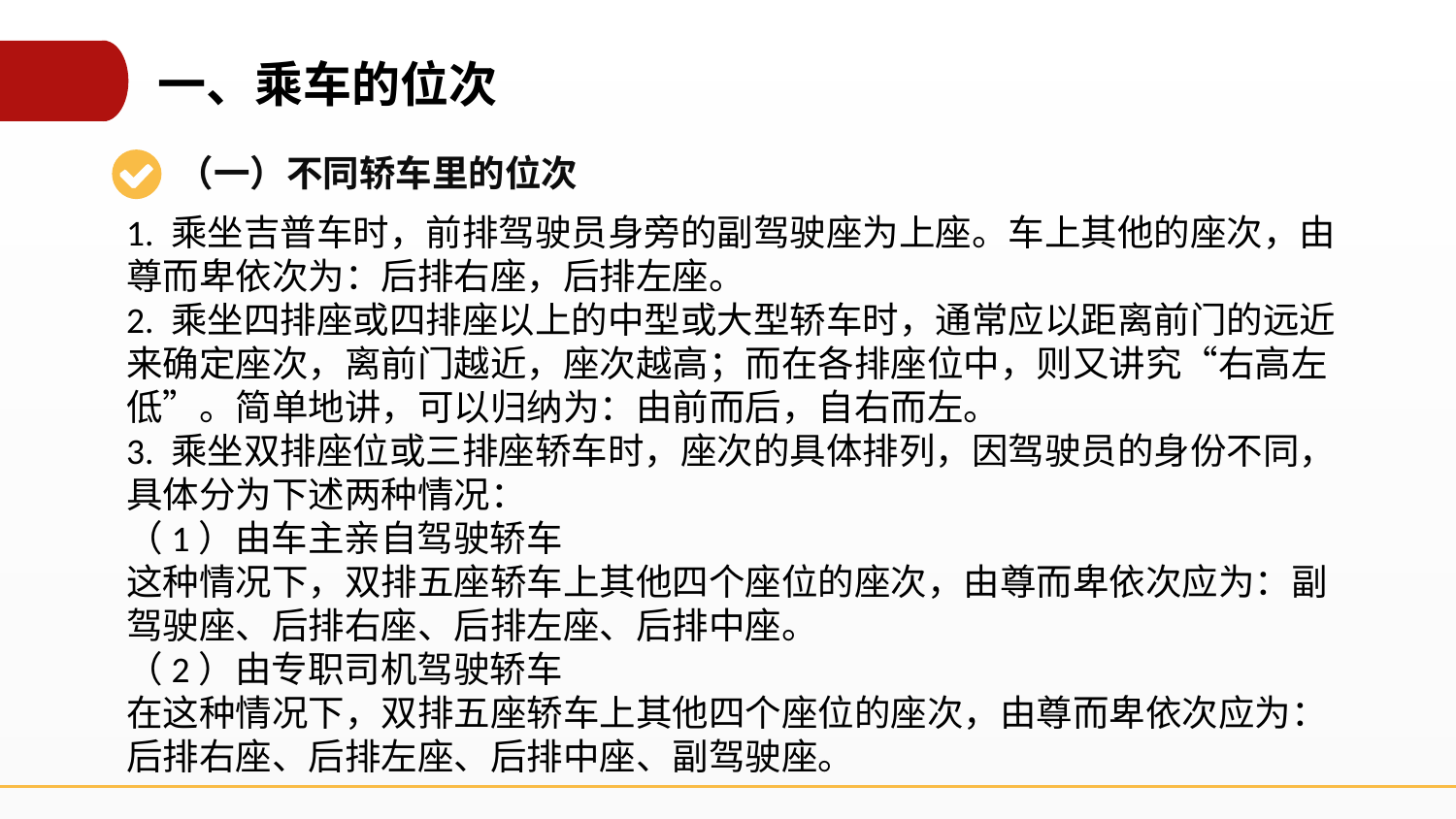

一、乘车的位次

（一）不同轿车里的位次
1. 乘坐吉普车时，前排驾驶员身旁的副驾驶座为上座。车上其他的座次，由尊而卑依次为：后排右座，后排左座。
2. 乘坐四排座或四排座以上的中型或大型轿车时，通常应以距离前门的远近来确定座次，离前门越近，座次越高；而在各排座位中，则又讲究“右高左低”。简单地讲，可以归纳为：由前而后，自右而左。
3. 乘坐双排座位或三排座轿车时，座次的具体排列，因驾驶员的身份不同，具体分为下述两种情况：
（1）由车主亲自驾驶轿车
这种情况下，双排五座轿车上其他四个座位的座次，由尊而卑依次应为：副驾驶座、后排右座、后排左座、后排中座。
（2）由专职司机驾驶轿车
在这种情况下，双排五座轿车上其他四个座位的座次，由尊而卑依次应为：后排右座、后排左座、后排中座、副驾驶座。